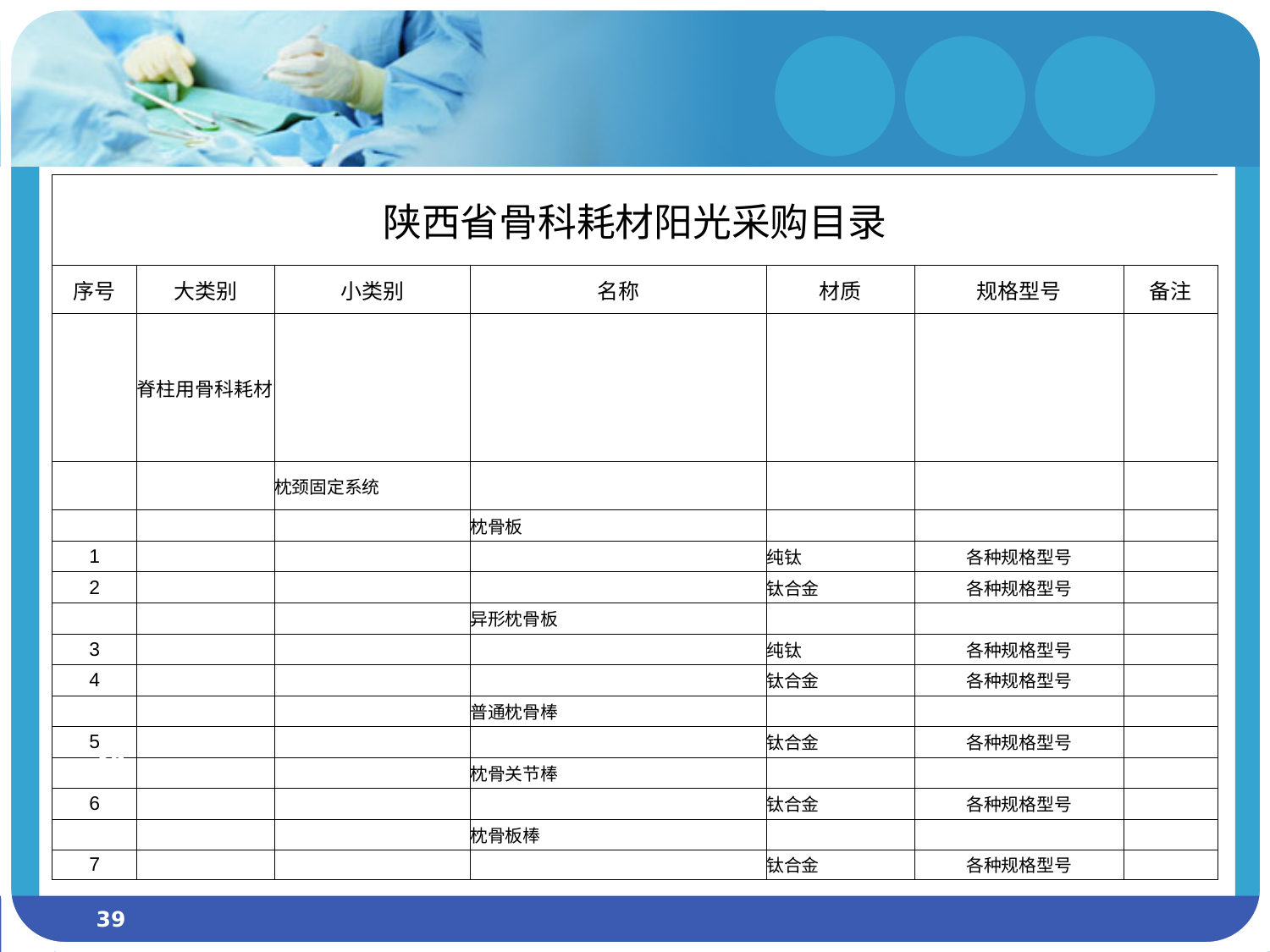

| 陕西省骨科耗材阳光采购目录 |  |  |  |  |  |  |
| --- | --- | --- | --- | --- | --- | --- |
| 序号 | 大类别 | 小类别 | 名称 | 材质 | 规格型号 | 备注 |
|  | 脊柱用骨科耗材 |  |  |  |  |  |
|  |  | 枕颈固定系统 |  |  |  |  |
|  |  |  | 枕骨板 |  |  |  |
| 1 |  |  |  | 纯钛 | 各种规格型号 |  |
| 2 |  |  |  | 钛合金 | 各种规格型号 |  |
|  |  |  | 异形枕骨板 |  |  |  |
| 3 |  |  |  | 纯钛 | 各种规格型号 |  |
| 4 |  |  |  | 钛合金 | 各种规格型号 |  |
|  |  |  | 普通枕骨棒 |  |  |  |
| 5 |  |  |  | 钛合金 | 各种规格型号 |  |
|  |  |  | 枕骨关节棒 |  |  |  |
| 6 |  |  |  | 钛合金 | 各种规格型号 |  |
|  |  |  | 枕骨板棒 |  |  |  |
| 7 |  |  |  | 钛合金 | 各种规格型号 |  |
39
39
39